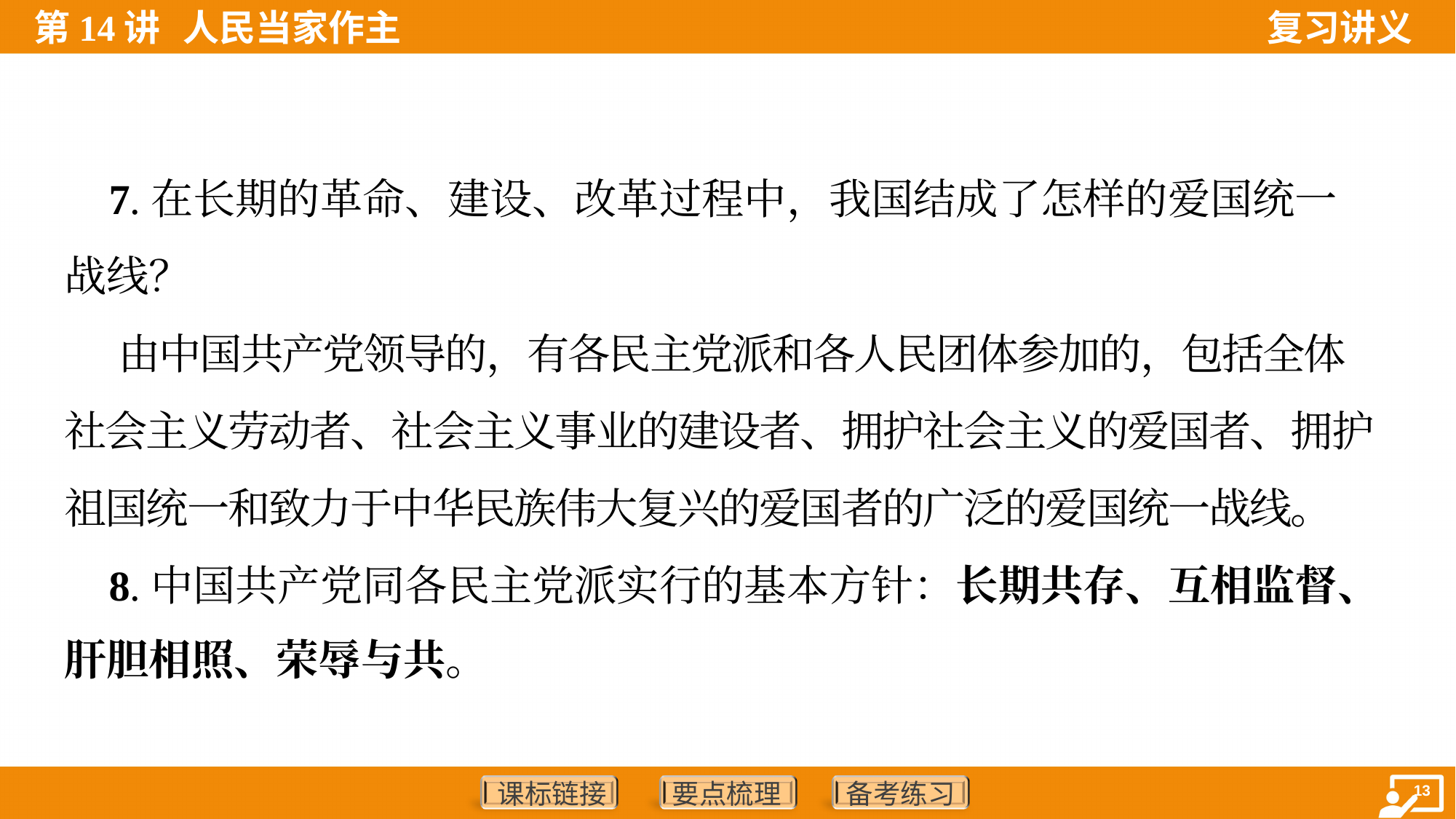

7.在长期的革命、建设、改革过程中，我国结成了怎样的爱国统一
战线？
    由中国共产党领导的，有各民主党派和各人民团体参加的，包括全体
社会主义劳动者、社会主义事业的建设者、拥护社会主义的爱国者、拥护
祖国统一和致力于中华民族伟大复兴的爱国者的广泛的爱国统一战线。
    8.中国共产党同各民主党派实行的基本方针：长期共存、互相监督、
肝胆相照、荣辱与共。